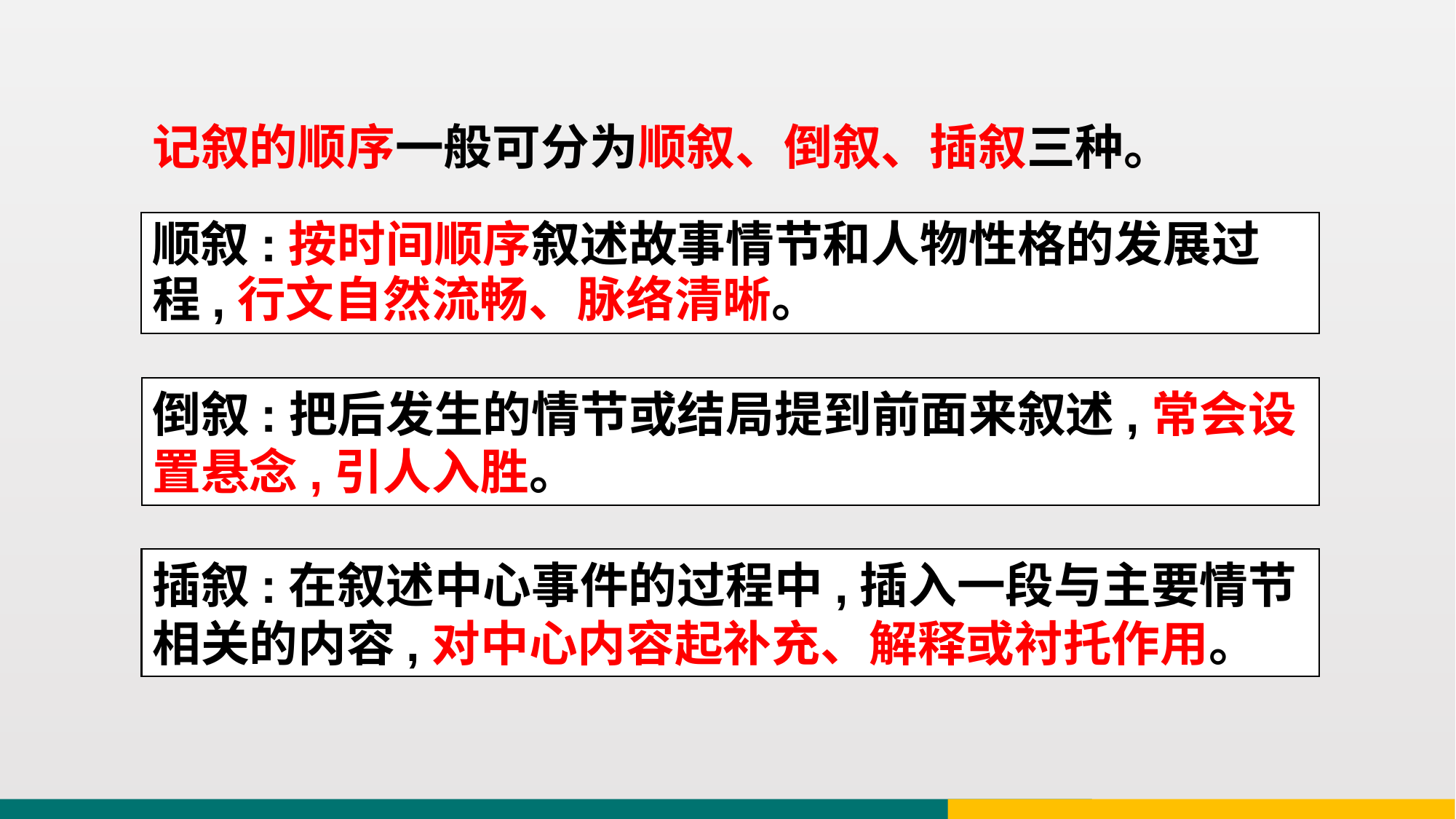

记叙的顺序一般可分为顺叙、倒叙、插叙三种。
顺叙:按时间顺序叙述故事情节和人物性格的发展过程,行文自然流畅、脉络清晰。
倒叙:把后发生的情节或结局提到前面来叙述,常会设置悬念,引人入胜。
插叙:在叙述中心事件的过程中,插入一段与主要情节相关的内容,对中心内容起补充、解释或衬托作用。